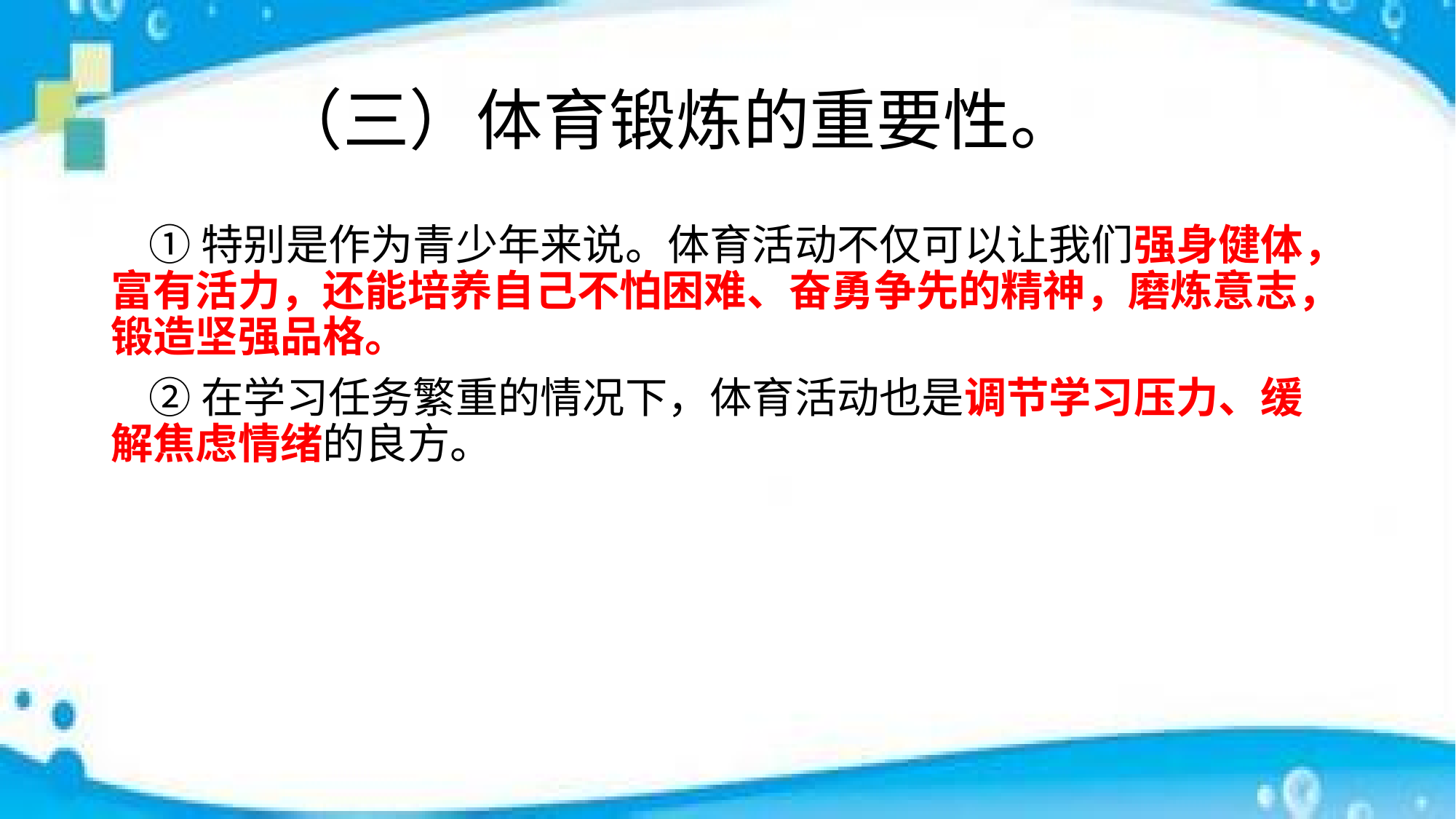

# （三）体育锻炼的重要性。
    ①特别是作为青少年来说。体育活动不仅可以让我们强身健体，富有活力，还能培养自己不怕困难、奋勇争先的精神，磨炼意志，锻造坚强品格。
    ②在学习任务繁重的情况下，体育活动也是调节学习压力、缓解焦虑情绪的良方。